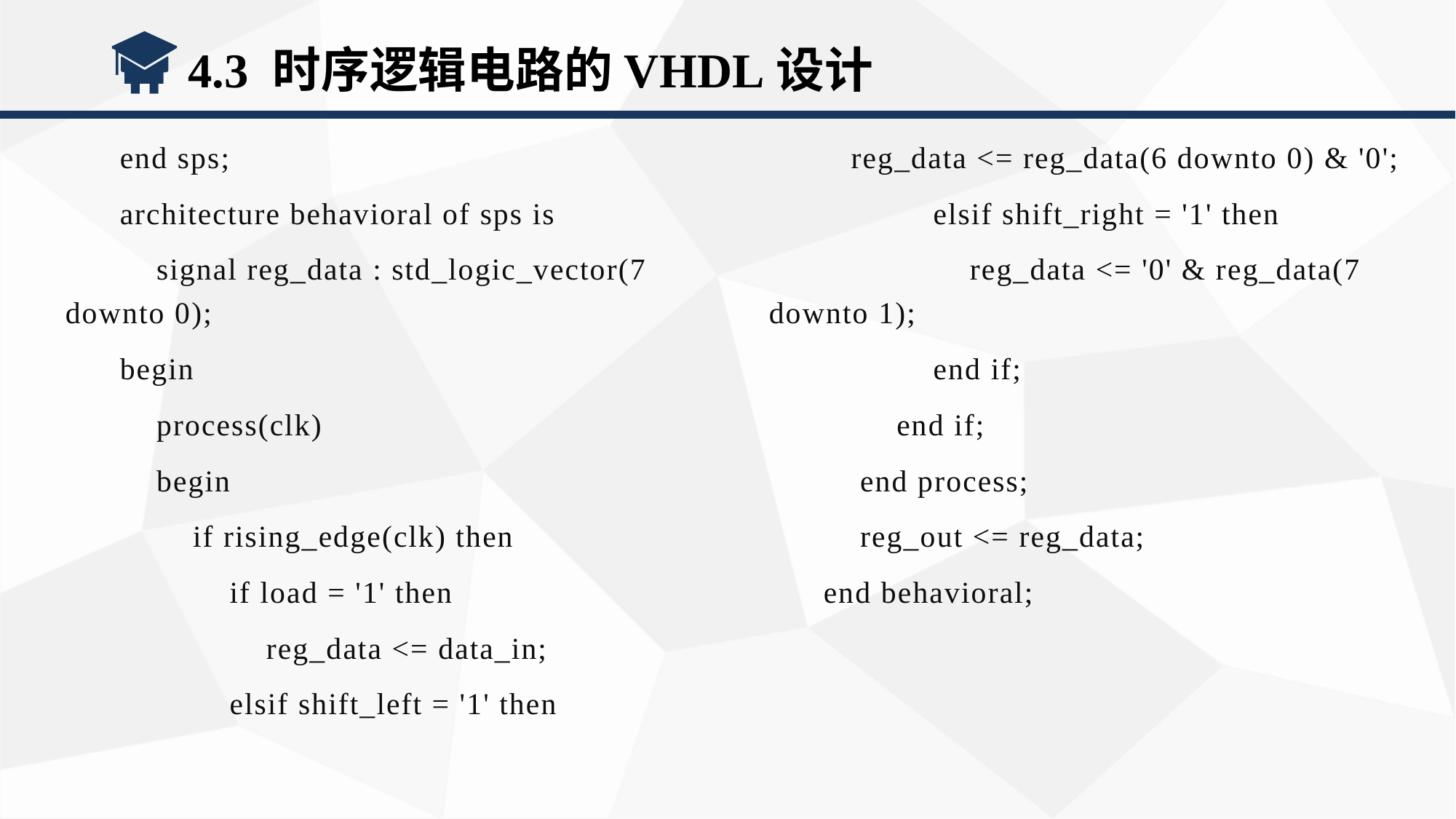

4.3 时序逻辑电路的VHDL设计

end sps;
architecture behavioral of sps is
    signal reg_data : std_logic_vector(7 downto 0);
begin
    process(clk)
    begin
        if rising_edge(clk) then
            if load = '1' then
                reg_data <= data_in;
            elsif shift_left = '1' then

   reg_data <= reg_data(6 downto 0) & '0';
            elsif shift_right = '1' then
                reg_data <= '0' & reg_data(7 downto 1);
            end if;
        end if;
    end process;
    reg_out <= reg_data;
end behavioral;